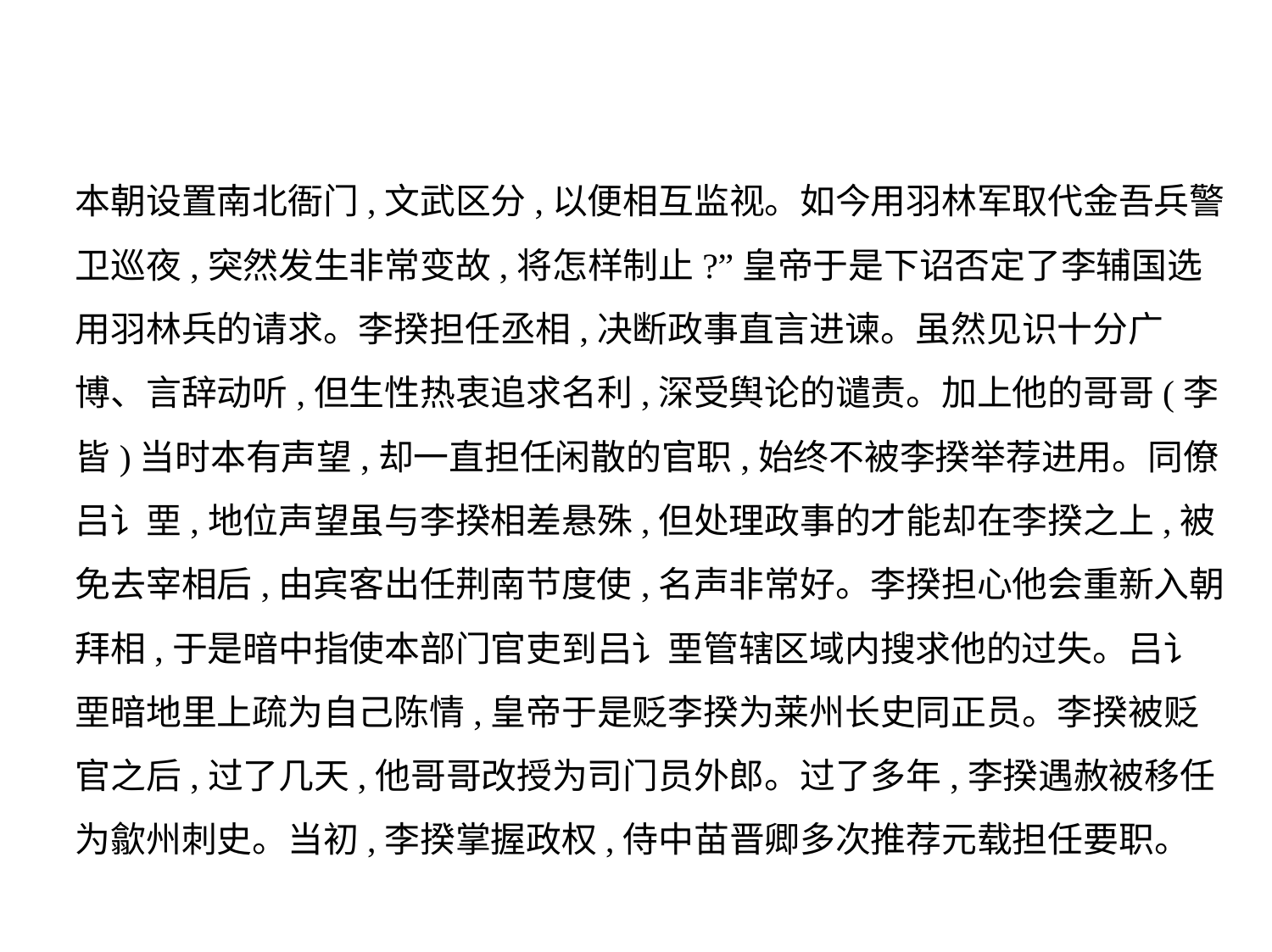

本朝设置南北衙门,文武区分,以便相互监视。如今用羽林军取代金吾兵警
卫巡夜,突然发生非常变故,将怎样制止?”皇帝于是下诏否定了李辅国选
用羽林兵的请求。李揆担任丞相,决断政事直言进谏。虽然见识十分广
博、言辞动听,但生性热衷追求名利,深受舆论的谴责。加上他的哥哥(李
皆)当时本有声望,却一直担任闲散的官职,始终不被李揆举荐进用。同僚
吕讠垔,地位声望虽与李揆相差悬殊,但处理政事的才能却在李揆之上,被
免去宰相后,由宾客出任荆南节度使,名声非常好。李揆担心他会重新入朝
拜相,于是暗中指使本部门官吏到吕讠垔管辖区域内搜求他的过失。吕讠
垔暗地里上疏为自己陈情,皇帝于是贬李揆为莱州长史同正员。李揆被贬
官之后,过了几天,他哥哥改授为司门员外郎。过了多年,李揆遇赦被移任
为歙州刺史。当初,李揆掌握政权,侍中苗晋卿多次推荐元载担任要职。